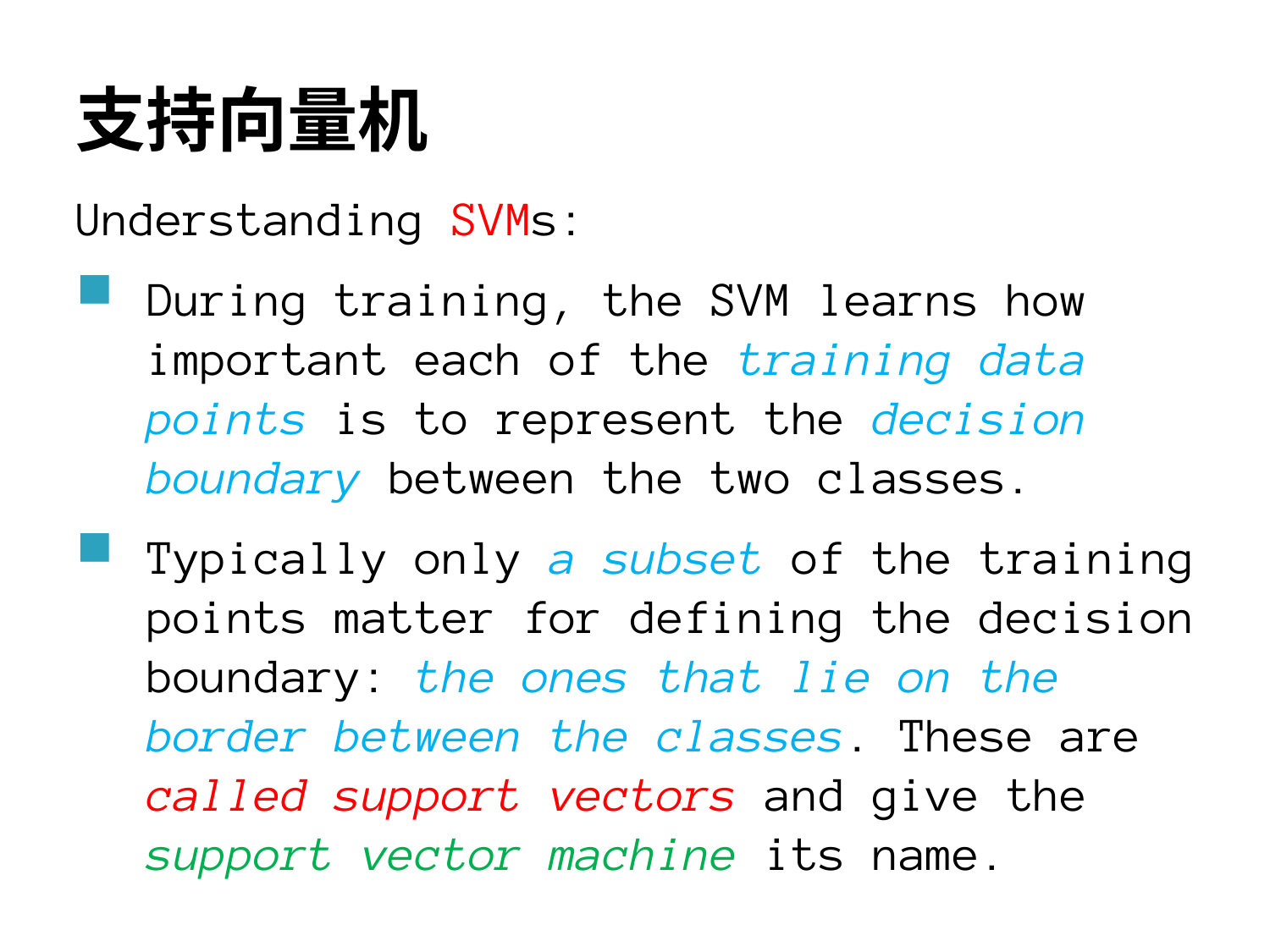

# 支持向量机
Understanding SVMs:
During training, the SVM learns how important each of the training data points is to represent the decision boundary between the two classes.
Typically only a subset of the training points matter for defining the decision boundary: the ones that lie on the border between the classes. These are called support vectors and give the support vector machine its name.